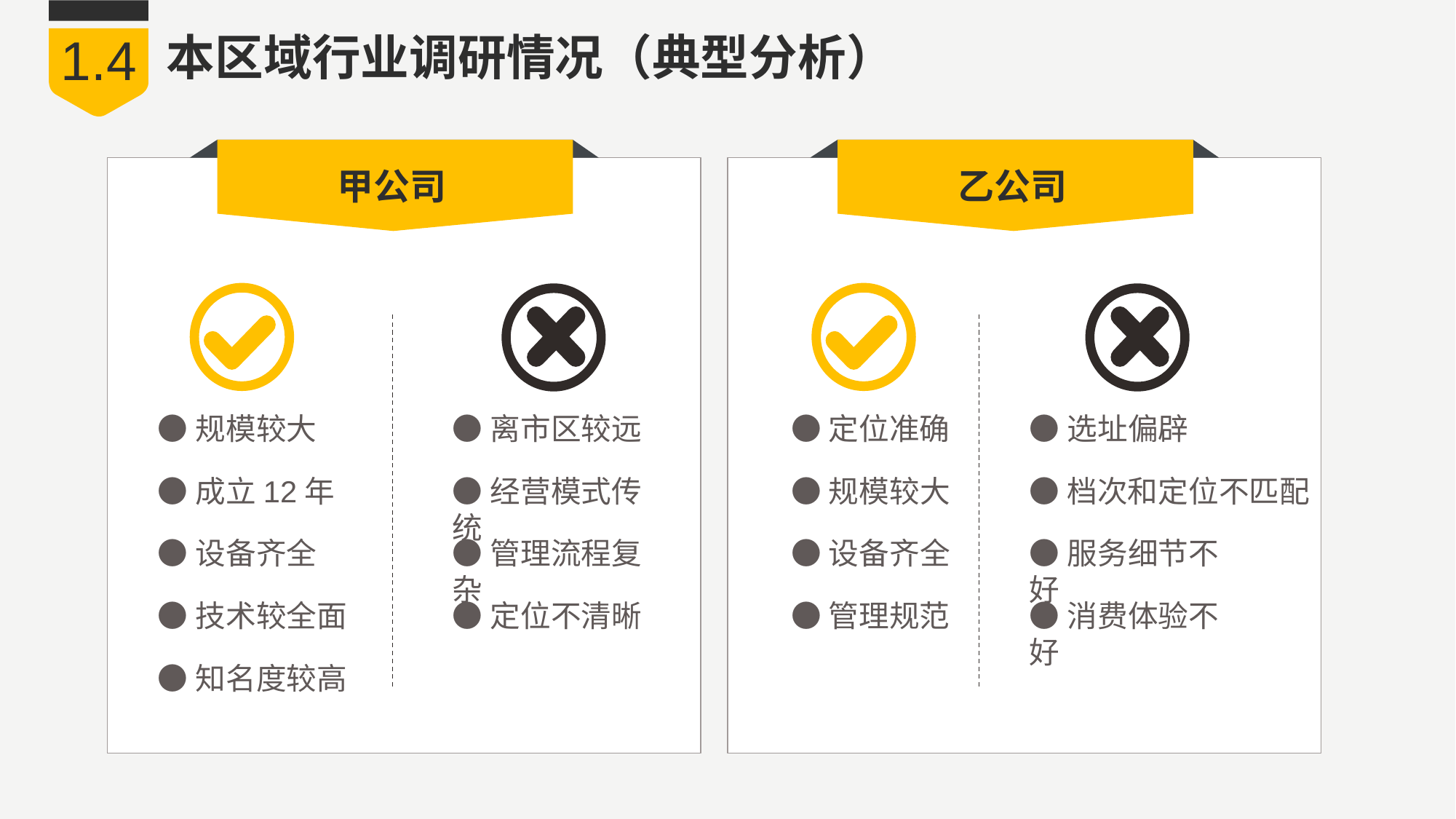

1.4
本区域行业调研情况（典型分析）

甲公司

乙公司

●规模较大
●离市区较远
●定位准确
●选址偏辟
●成立12年
●经营模式传统
●规模较大
●档次和定位不匹配
●设备齐全
●管理流程复杂
●设备齐全
●服务细节不好
●技术较全面
●定位不清晰
●管理规范
●消费体验不好
●知名度较高